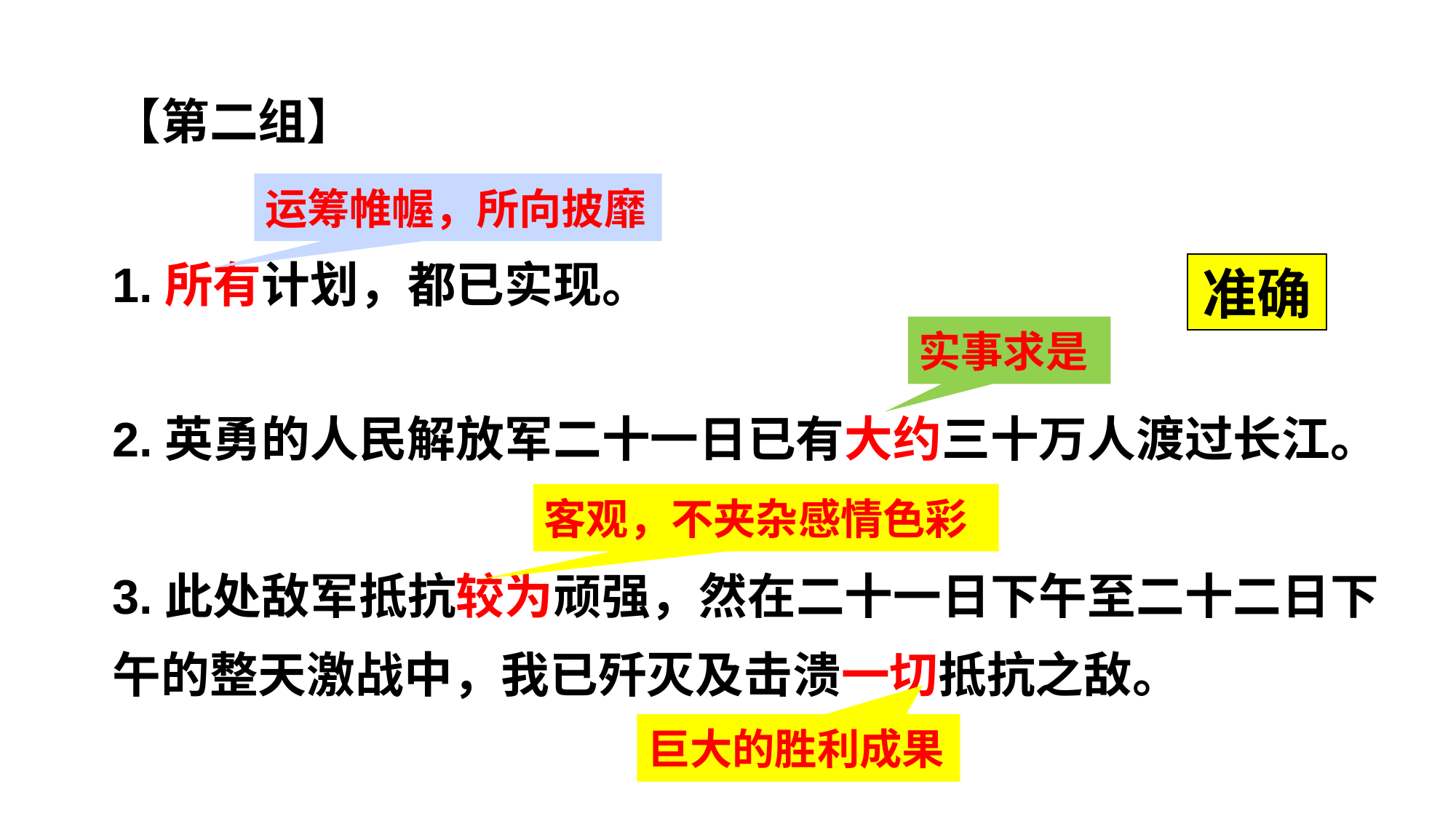

【第二组】

1.所有计划，都已实现。

2.英勇的人民解放军二十一日已有大约三十万人渡过长江。

3.此处敌军抵抗较为顽强，然在二十一日下午至二十二日下午的整天激战中，我已歼灭及击溃一切抵抗之敌。
运筹帷幄，所向披靡
准确
实事求是
客观，不夹杂感情色彩
巨大的胜利成果